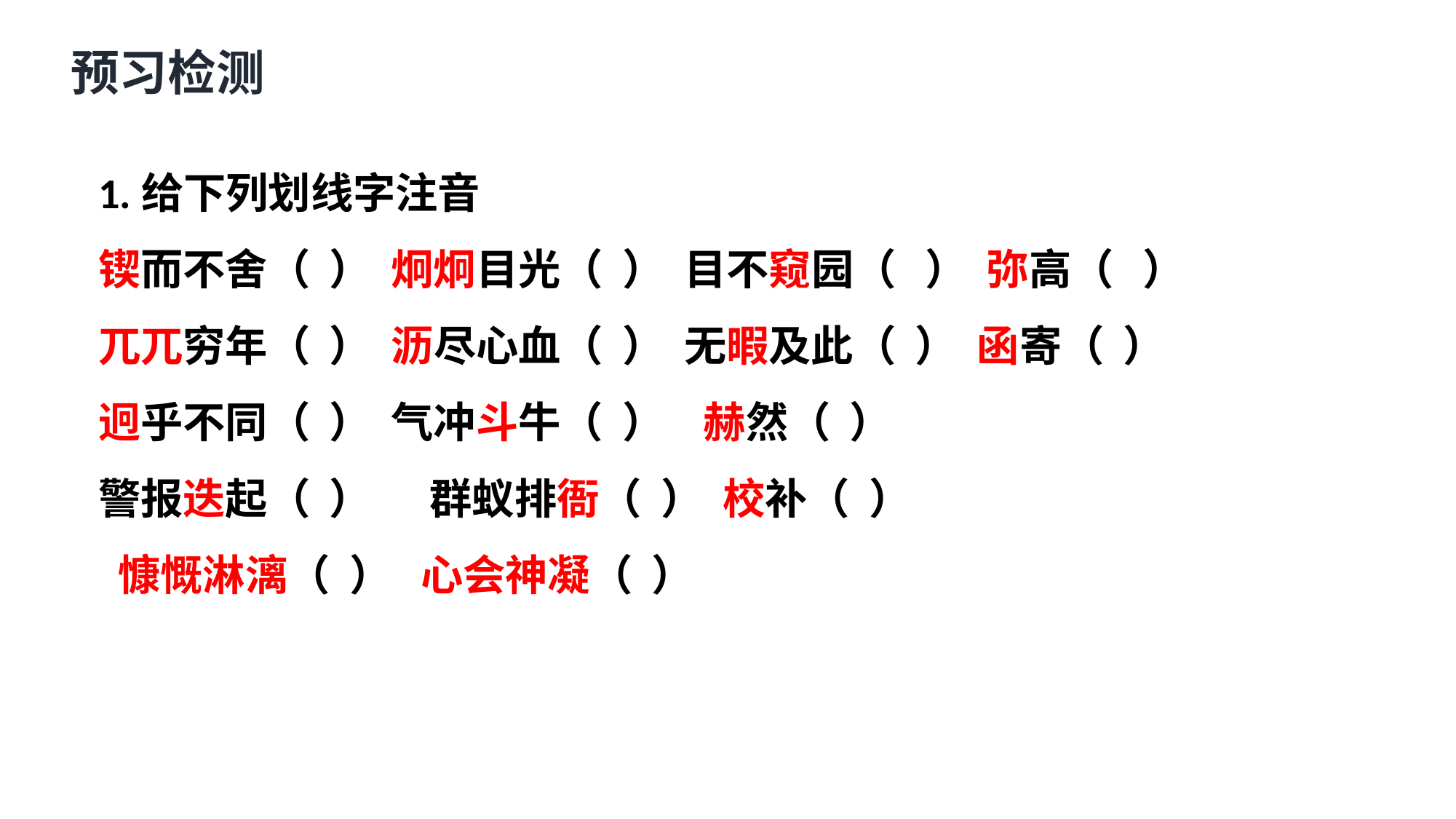

预习检测
1.给下列划线字注音
锲而不舍（  ）  炯炯目光（  ）  目不窥园（   ）  弥高（   ）
兀兀穷年（  ）  沥尽心血（  ）  无暇及此（  ）  函寄（  ）
迥乎不同（  ）  气冲斗牛（  ）    赫然（  ）
警报迭起（  ）      群蚁排衙（  ）  校补（  ）
 慷慨淋漓（  ）   心会神凝（  ）